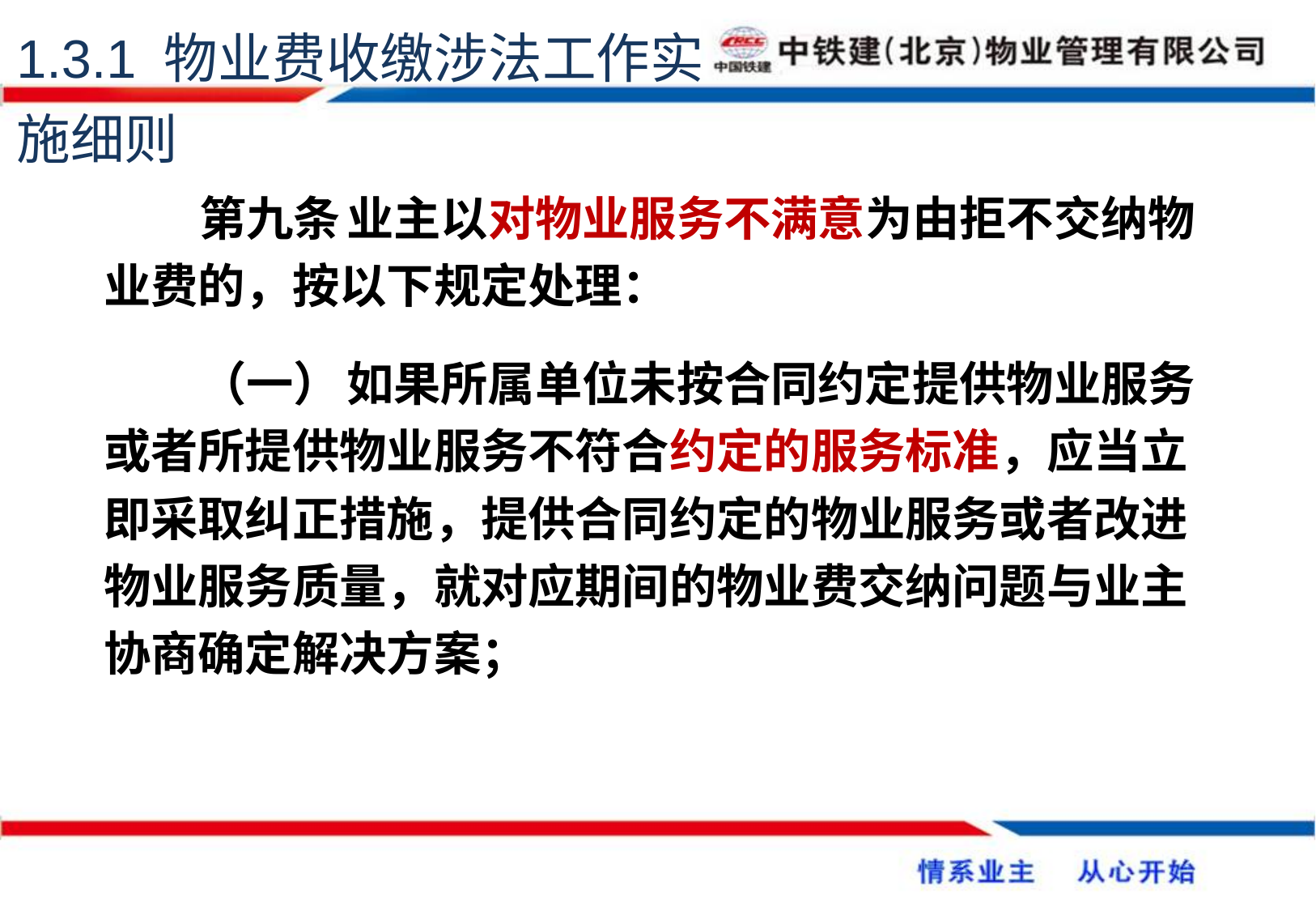

1.3.1 物业费收缴涉法工作实施细则
第九条	业主以对物业服务不满意为由拒不交纳物业费的，按以下规定处理：
（一）	如果所属单位未按合同约定提供物业服务或者所提供物业服务不符合约定的服务标准，应当立即采取纠正措施，提供合同约定的物业服务或者改进物业服务质量，就对应期间的物业费交纳问题与业主协商确定解决方案；

60